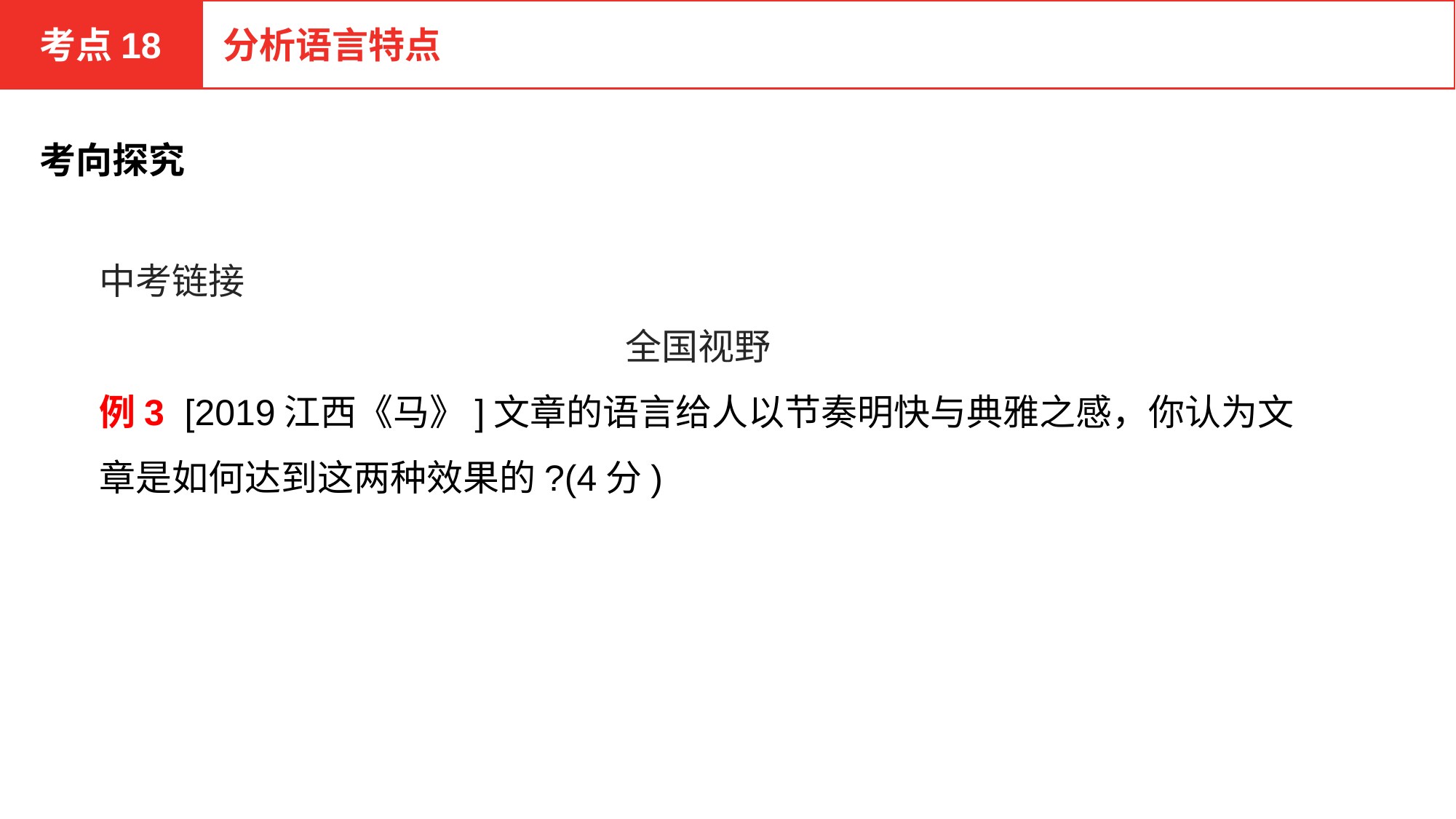

考点18
分析语言特点
考向探究

中考链接
全国视野
例3  [2019江西《马》]文章的语言给人以节奏明快与典雅之感，你认为文章是如何达到这两种效果的?(4分)